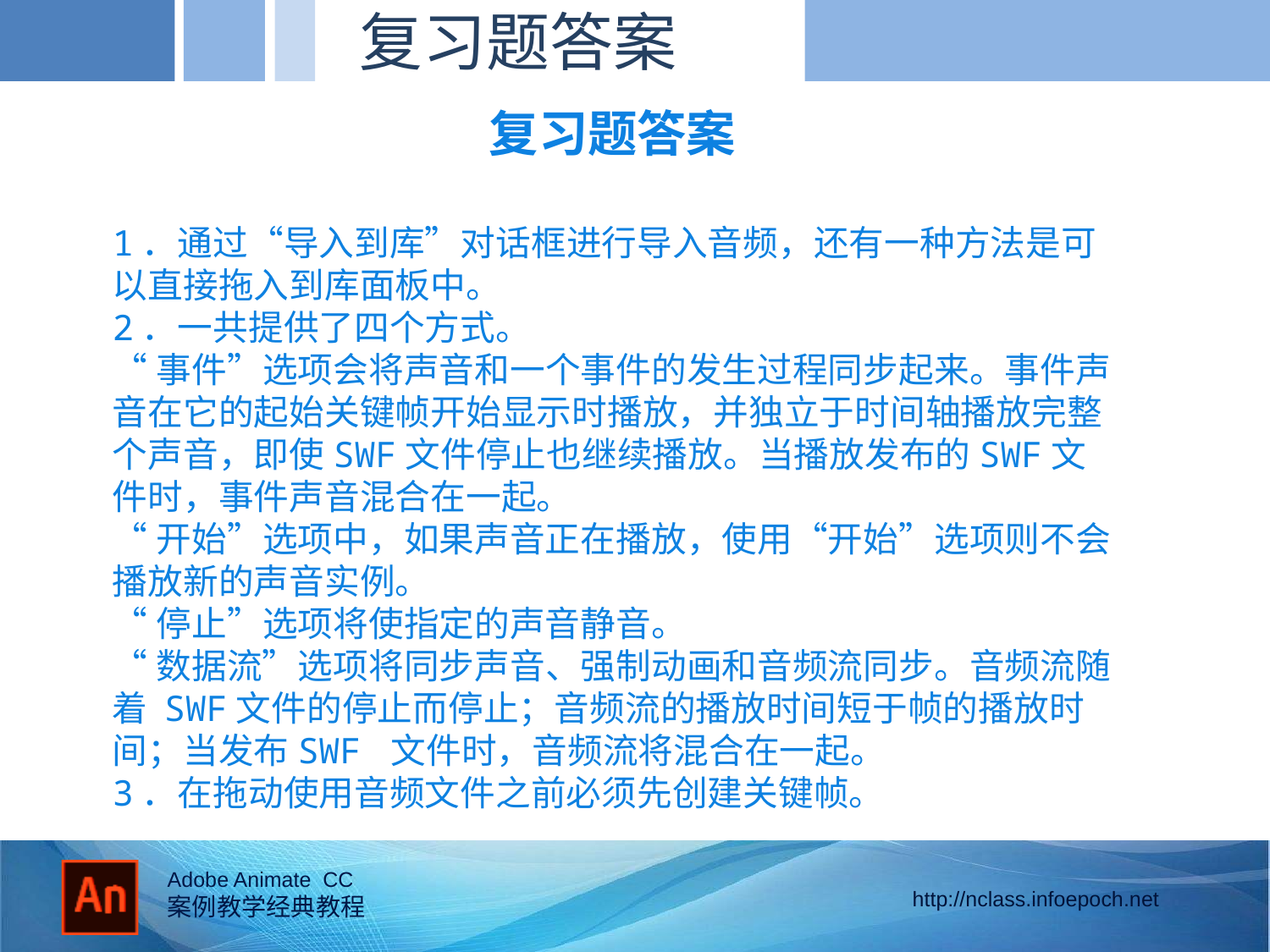

复习题答案
复习题答案

1．通过“导入到库”对话框进行导入音频，还有一种方法是可以直接拖入到库面板中。
2．一共提供了四个方式。
“事件”选项会将声音和一个事件的发生过程同步起来。事件声音在它的起始关键帧开始显示时播放，并独立于时间轴播放完整个声音，即使SWF文件停止也继续播放。当播放发布的SWF文件时，事件声音混合在一起。
“开始”选项中，如果声音正在播放，使用“开始”选项则不会播放新的声音实例。
“停止”选项将使指定的声音静音。
“数据流”选项将同步声音、强制动画和音频流同步。音频流随着 SWF文件的停止而停止；音频流的播放时间短于帧的播放时间；当发布SWF 文件时，音频流将混合在一起。
3．在拖动使用音频文件之前必须先创建关键帧。
的径向